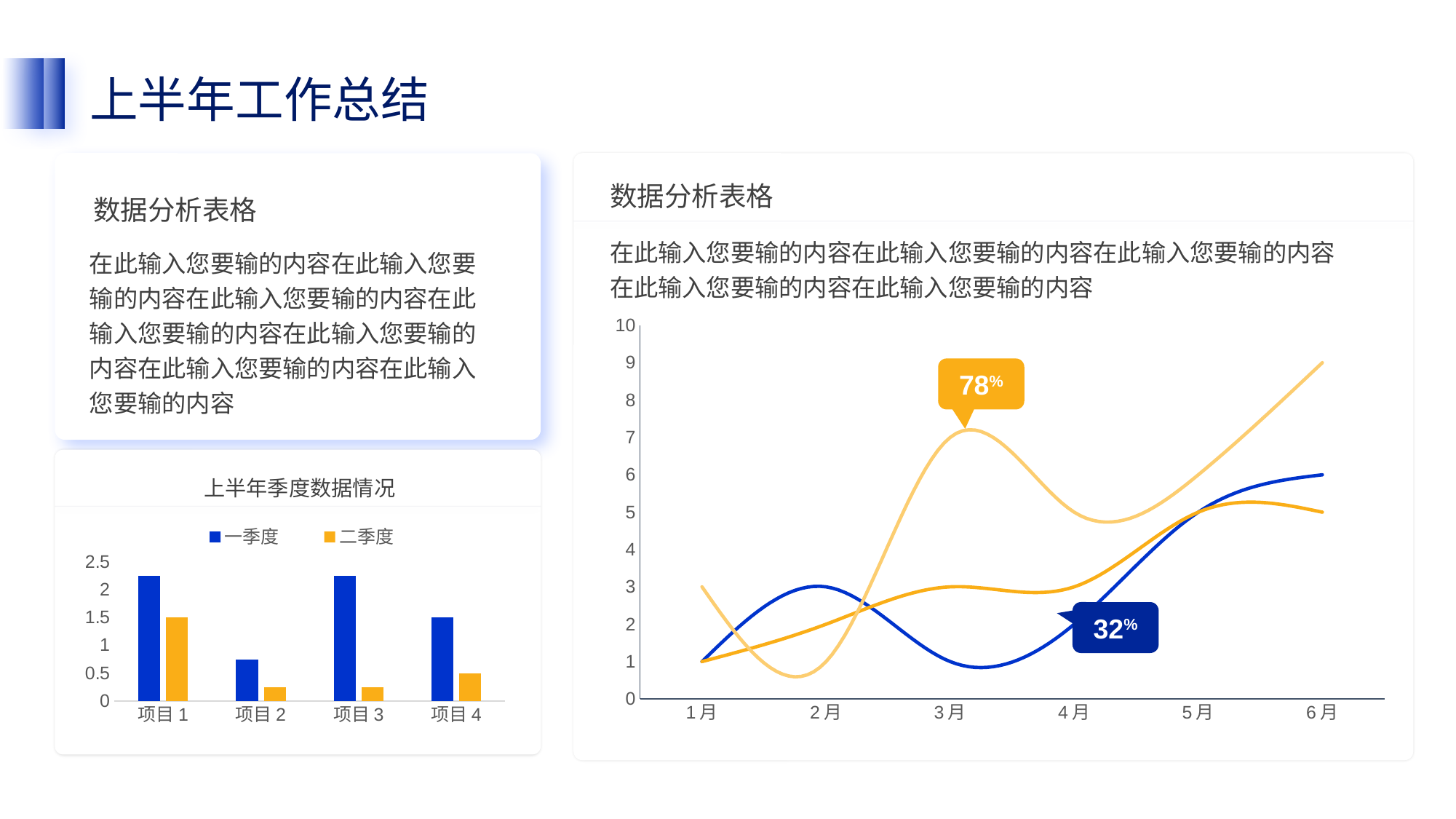

上半年工作总结

数据分析表格
数据分析表格
在此输入您要输的内容在此输入您要输的内容在此输入您要输的内容在此输入您要输的内容在此输入您要输的内容
在此输入您要输的内容在此输入您要输的内容在此输入您要输的内容在此输入您要输的内容在此输入您要输的内容在此输入您要输的内容在此输入您要输的内容

### Chart

| Category | 项日1 | 项目2 | 项目3 |
|---|---|---|---|
| 1月 | 1.0 | 1.0 | 3.0 |
| 2月 | 3.0 | 2.0 | 1.0 |
| 3月 | 1.0 | 3.0 | 7.0 |
| 4月 | 2.0 | 3.0 | 5.0 |
| 5月 | 5.0 | 5.0 | 6.0 |
| 6月 | 6.0 | 5.0 | 9.0 |
78%

上半年季度数据情况

### Chart

| Category | 一季度 | 二季度  |
|---|---|---|
| 项目1 | 2.25 | 1.5 |
| 项目2 | 0.75 | 0.25 |
| 项目3 | 2.25 | 0.25 |
| 项目4 | 1.5 | 0.5 |
32%